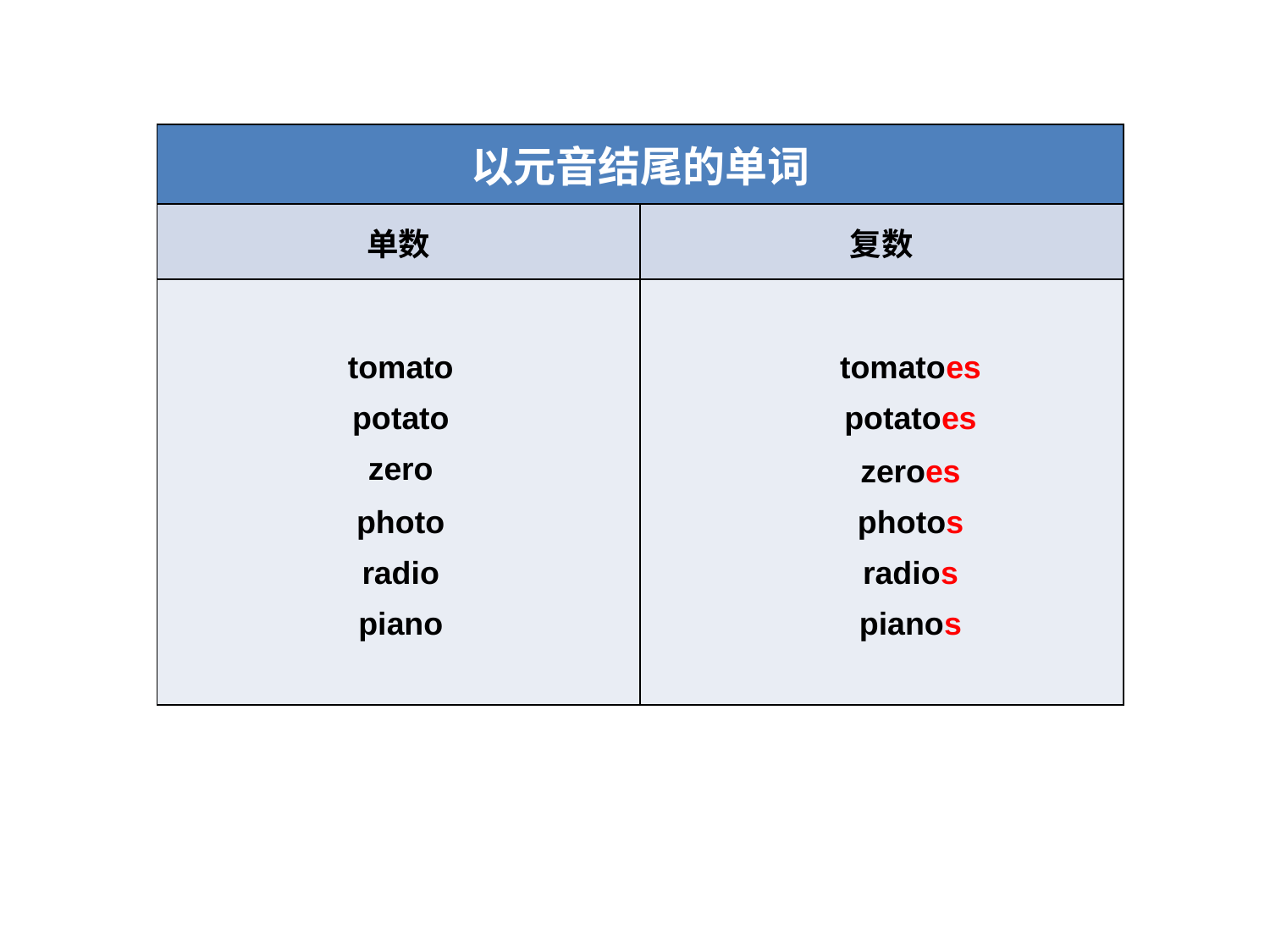

| 以元音结尾的单词 |  |
| --- | --- |
| 单数 | 复数 |
|  |  |
tomato
tomatoes
potato
potatoes
zero
zeroes
photo
photos
radio
radios
piano
pianos